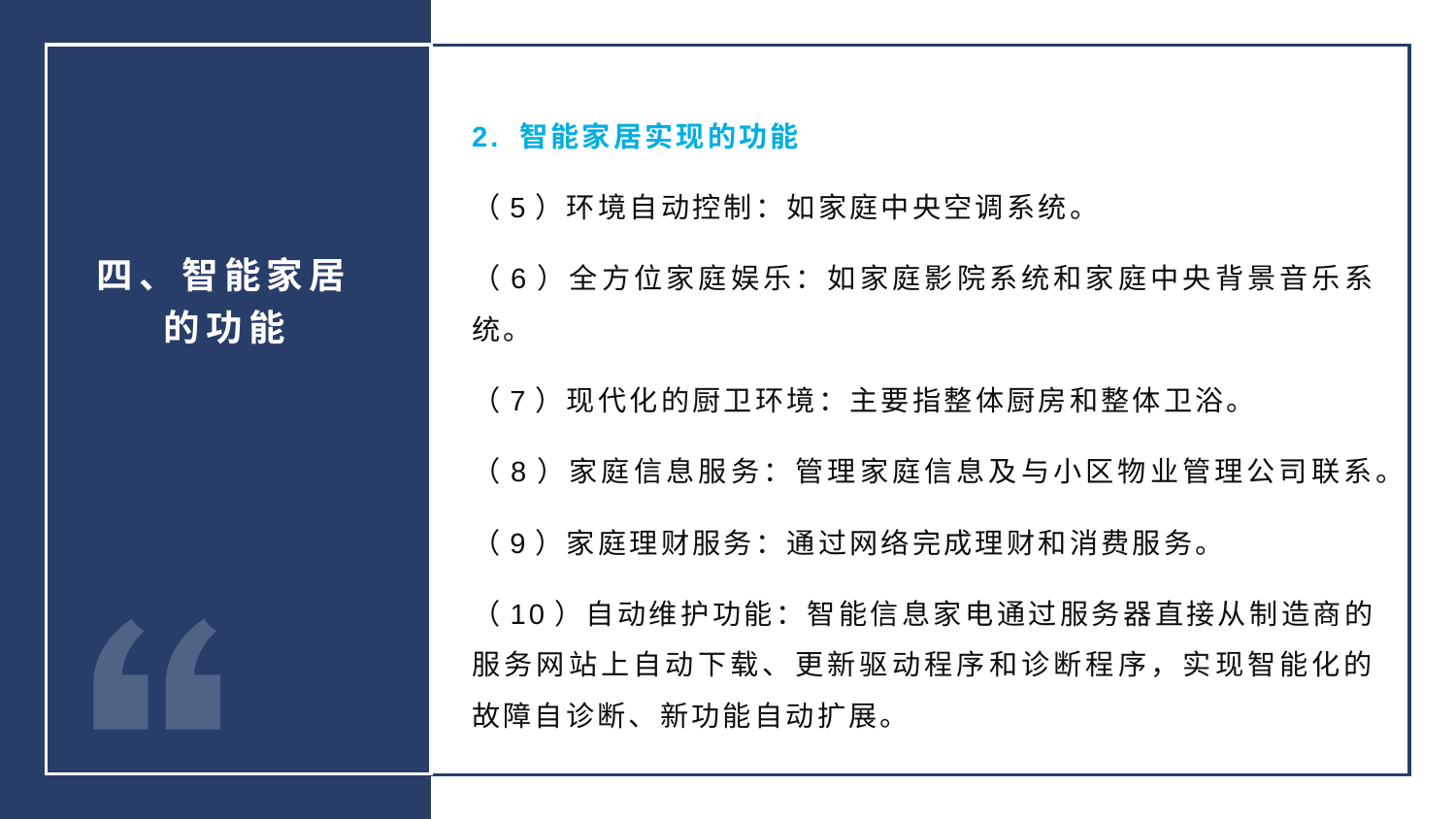

2. 智能家居实现的功能
（5）环境自动控制：如家庭中央空调系统。
（6）全方位家庭娱乐：如家庭影院系统和家庭中央背景音乐系统。
（7）现代化的厨卫环境：主要指整体厨房和整体卫浴。
（8）家庭信息服务：管理家庭信息及与小区物业管理公司联系。
（9）家庭理财服务：通过网络完成理财和消费服务。
（10）自动维护功能：智能信息家电通过服务器直接从制造商的服务网站上自动下载、更新驱动程序和诊断程序，实现智能化的故障自诊断、新功能自动扩展。
四、智能家居的功能